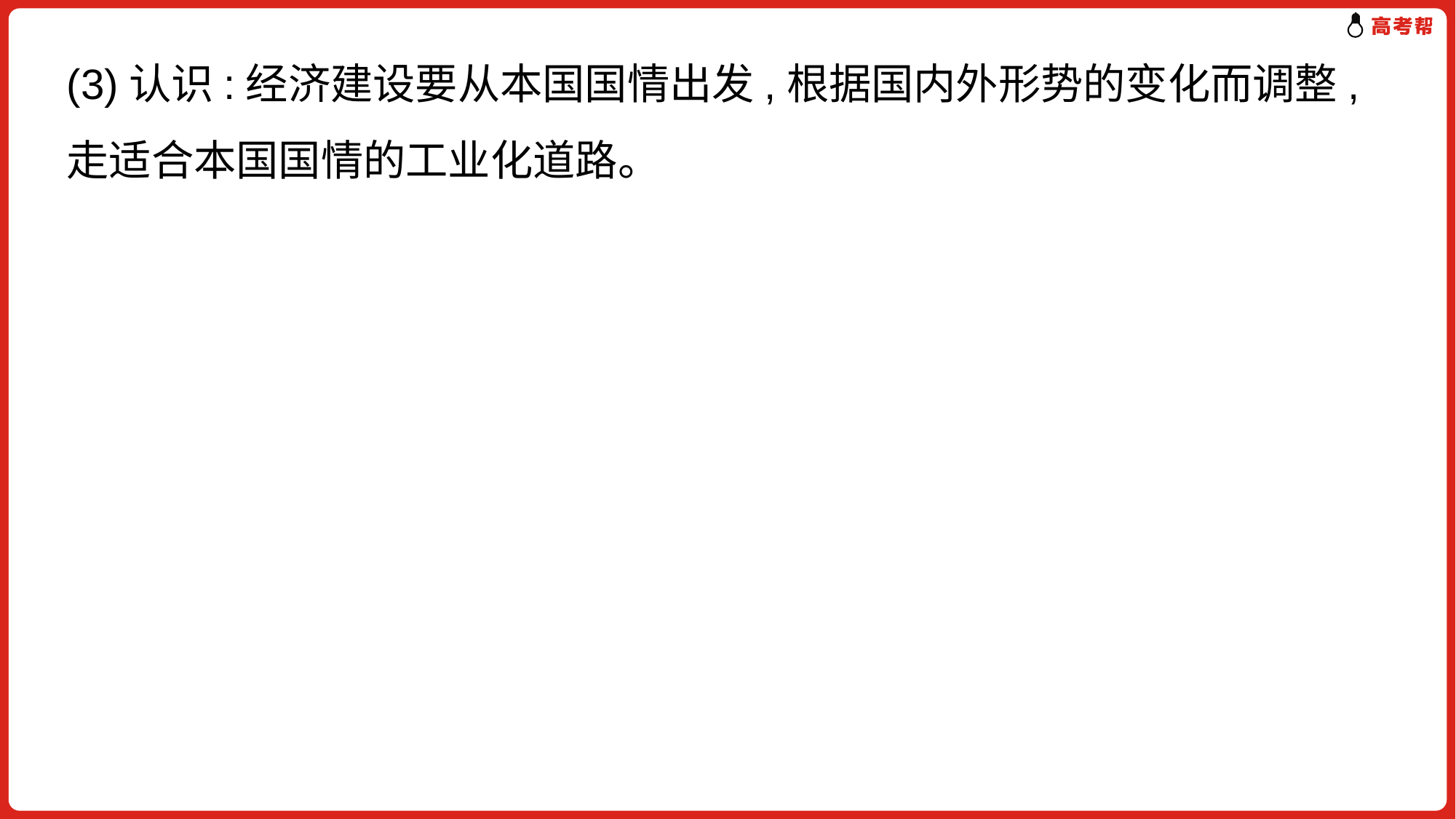

(3)认识:经济建设要从本国国情出发,根据国内外形势的变化而调整,走适合本国国情的工业化道路。